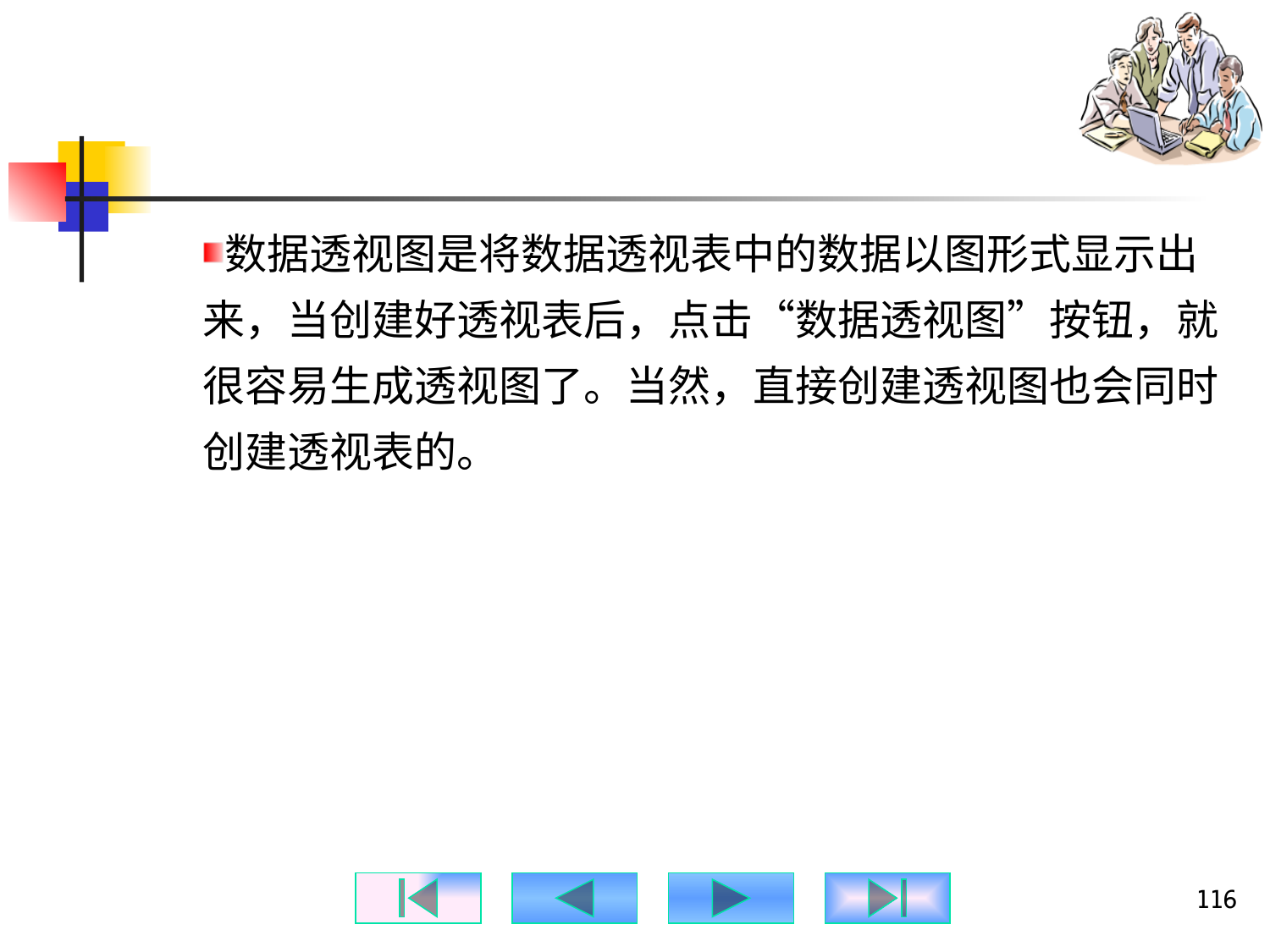

#
数据透视图是将数据透视表中的数据以图形式显示出来，当创建好透视表后，点击“数据透视图”按钮，就很容易生成透视图了。当然，直接创建透视图也会同时创建透视表的。

116